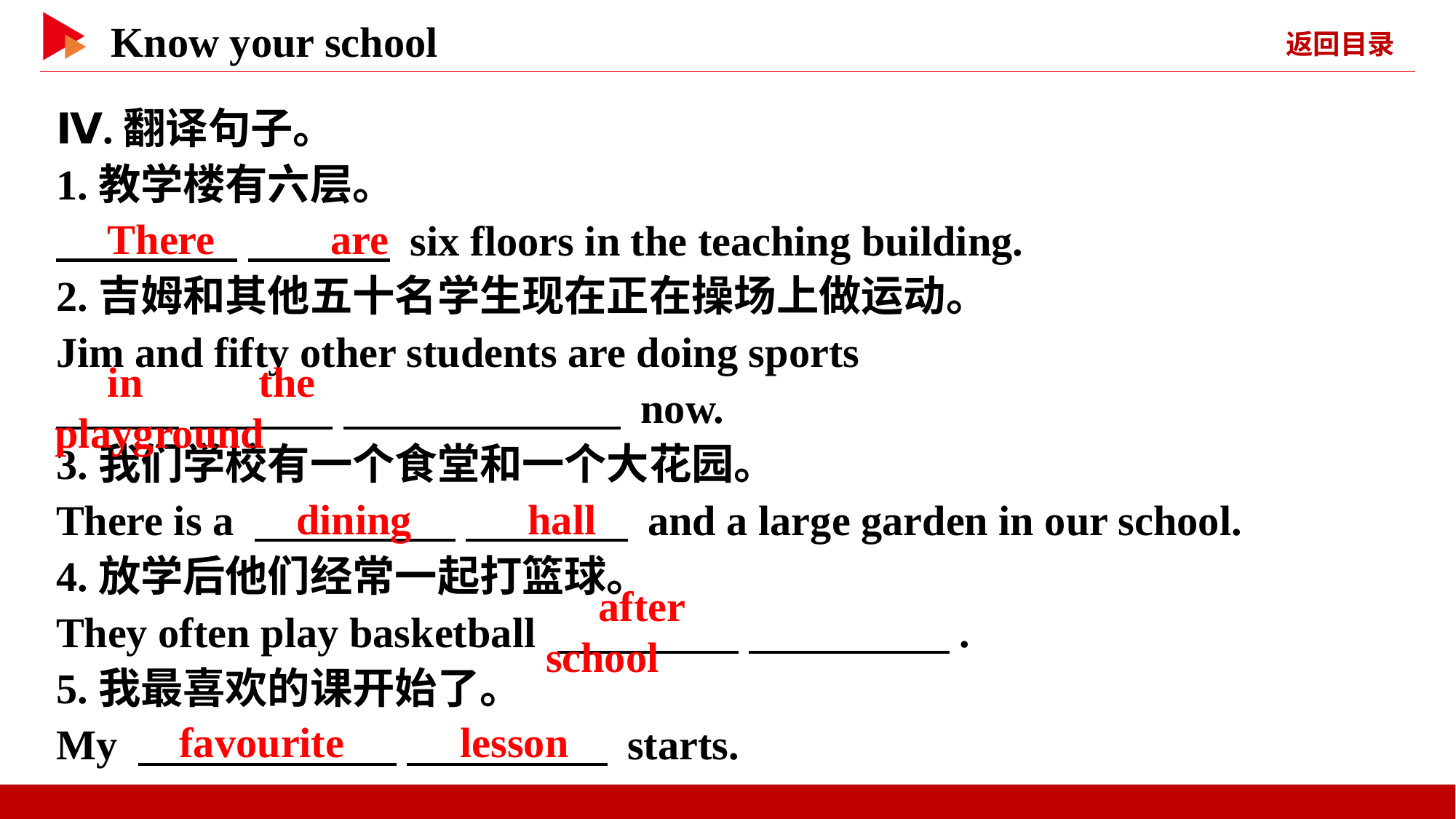

Ⅳ.翻译句子。
1.教学楼有六层。
　          　 　      　 six floors in the teaching building.
2.吉姆和其他五十名学生现在正在操场上做运动。
Jim and fifty other students are doing sports
　    　 　      　 　                    　 now.
3.我们学校有一个食堂和一个大花园。
There is a 　            　 　        　 and a large garden in our school.
4.放学后他们经常一起打篮球。
They often play basketball 　          　 　            　.
5.我最喜欢的课开始了。
My 　                  　 　            　 starts.
　There　 　are
　in　 　the　 　playground
　dining　 　hall
　after　 　school
　favourite　 　lesson